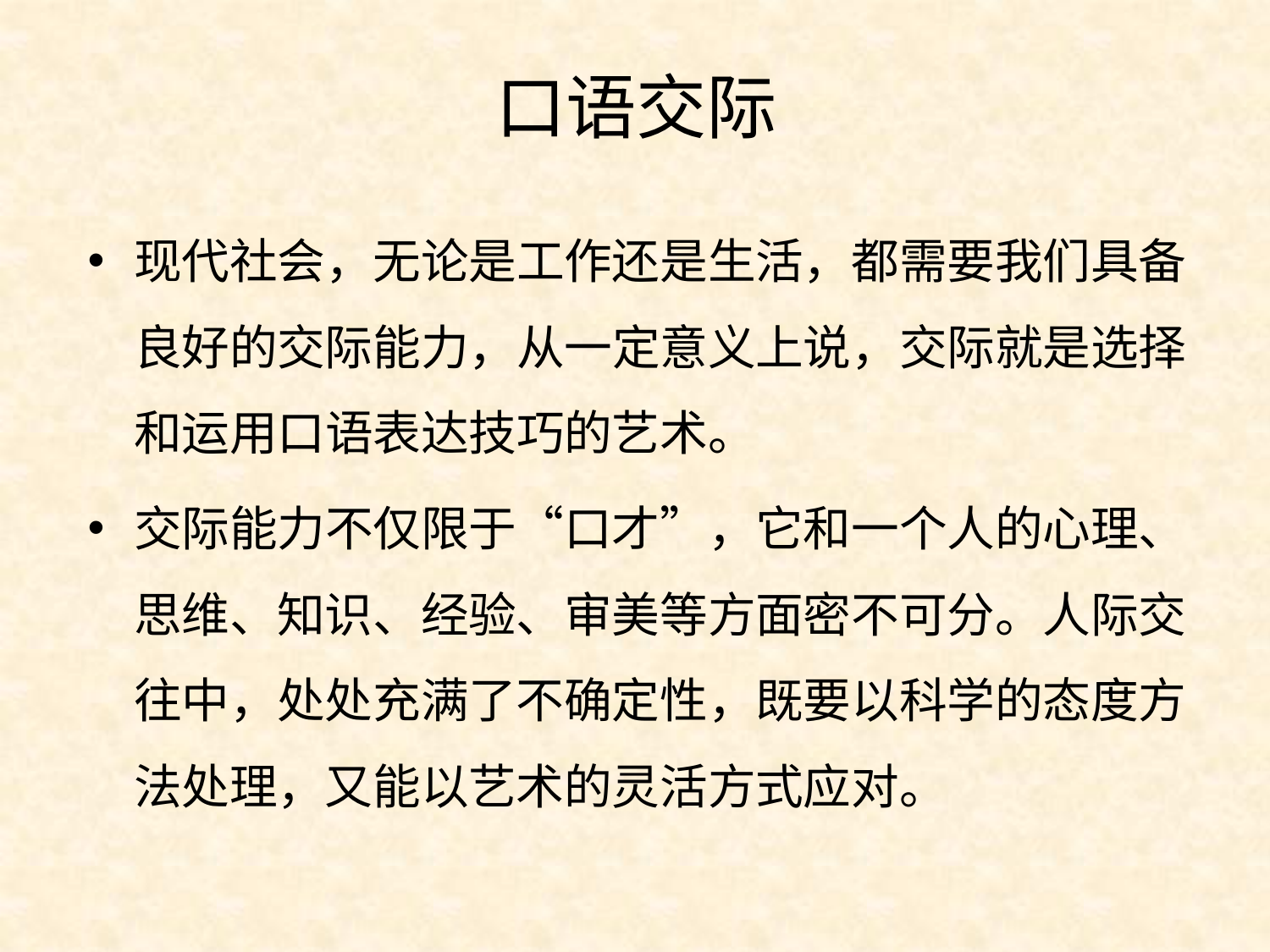

# 口语交际
现代社会，无论是工作还是生活，都需要我们具备良好的交际能力，从一定意义上说，交际就是选择和运用口语表达技巧的艺术。
交际能力不仅限于“口才”，它和一个人的心理、思维、知识、经验、审美等方面密不可分。人际交往中，处处充满了不确定性，既要以科学的态度方法处理，又能以艺术的灵活方式应对。